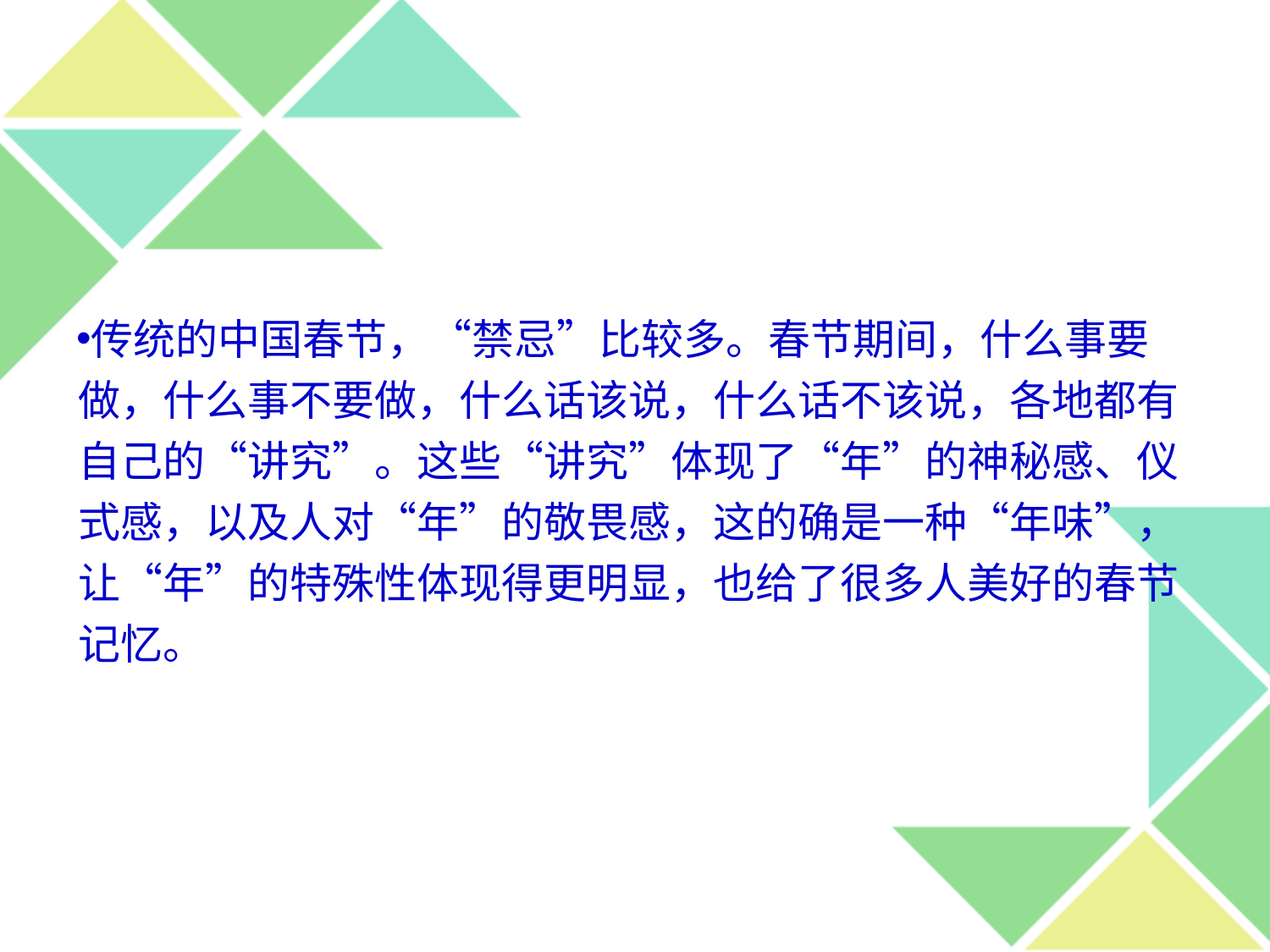

传统的中国春节，“禁忌”比较多。春节期间，什么事要做，什么事不要做，什么话该说，什么话不该说，各地都有自己的“讲究”。这些“讲究”体现了“年”的神秘感、仪式感，以及人对“年”的敬畏感，这的确是一种“年味”，让“年”的特殊性体现得更明显，也给了很多人美好的春节记忆。